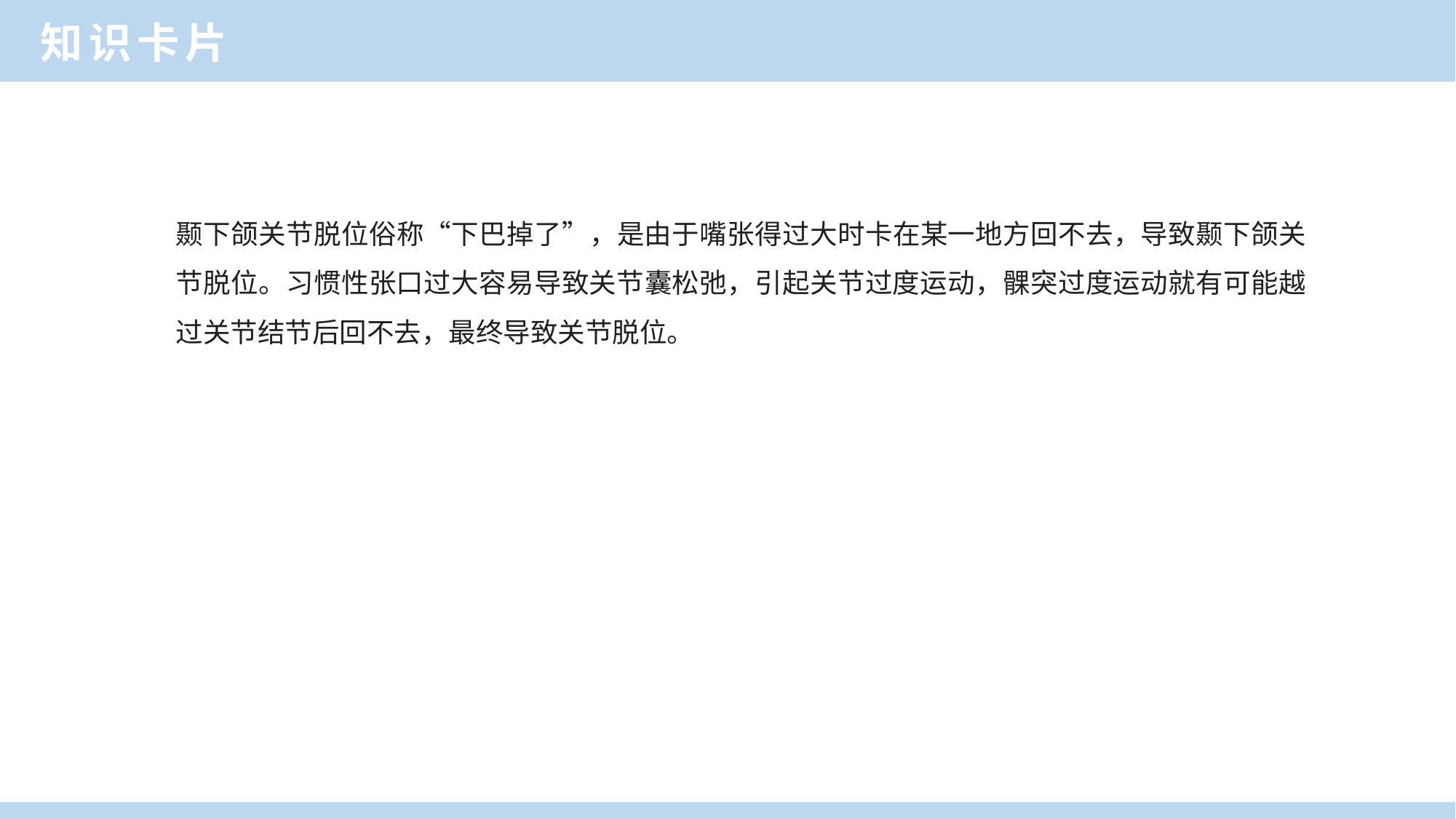

知识卡片

颞下颌关节脱位俗称“下巴掉了”，是由于嘴张得过大时卡在某一地方回不去，导致颞下颌关节脱位。习惯性张口过大容易导致关节囊松弛，引起关节过度运动，髁突过度运动就有可能越过关节结节后回不去，最终导致关节脱位。